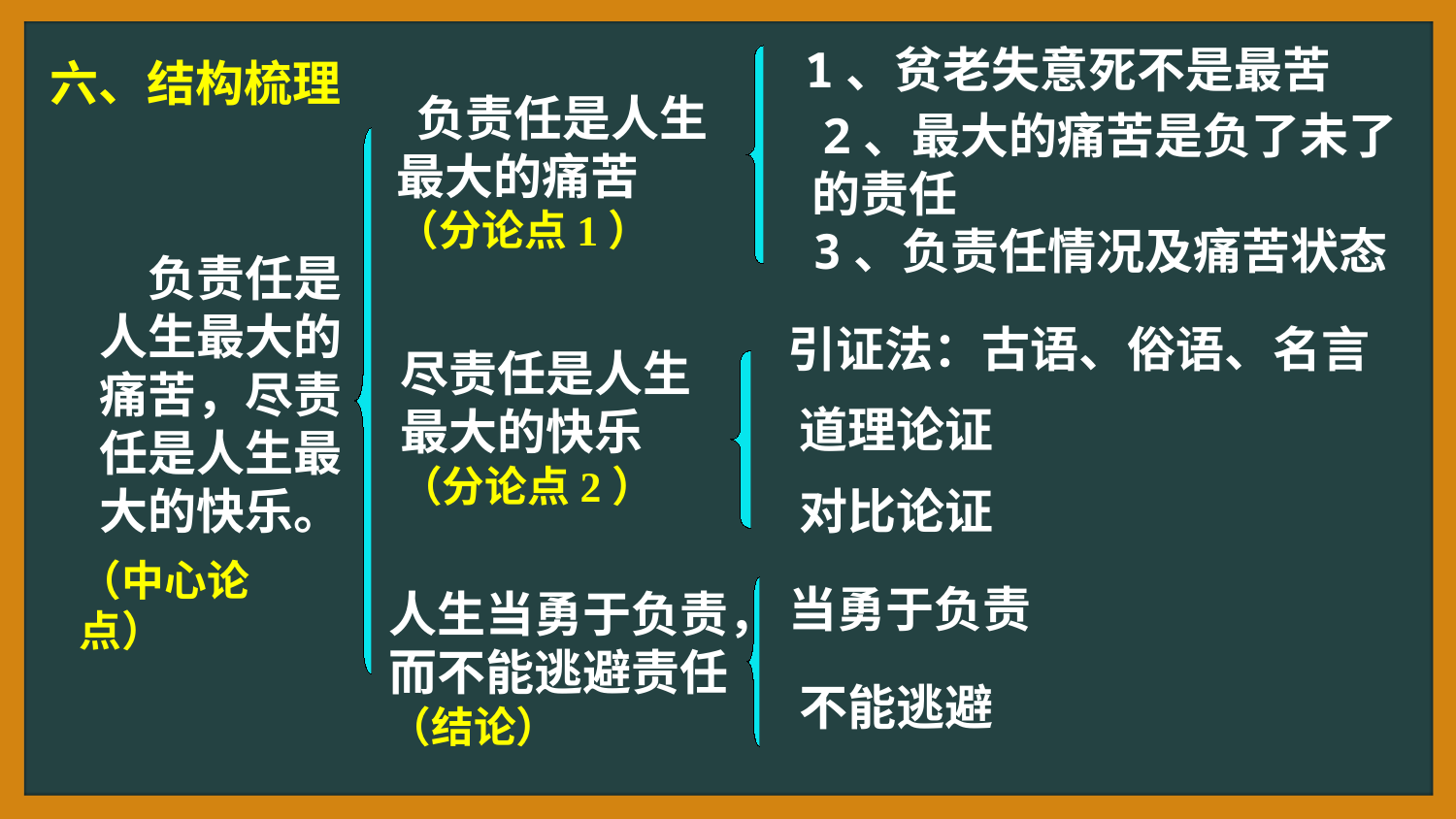

1、贫老失意死不是最苦
六、结构梳理

 负责任是人生
最大的痛苦
（分论点1）
 2、最大的痛苦是负了未了 的责任

   3、负责任情况及痛苦状态
    负责任是人生最大的痛苦，尽责任是人生最大的快乐。
引证法：古语、俗语、名言
尽责任是人生最大的快乐（分论点2）

道理论证
对比论证
（中心论点）
当勇于负责
人生当勇于负责，
而不能逃避责任
（结论）

不能逃避